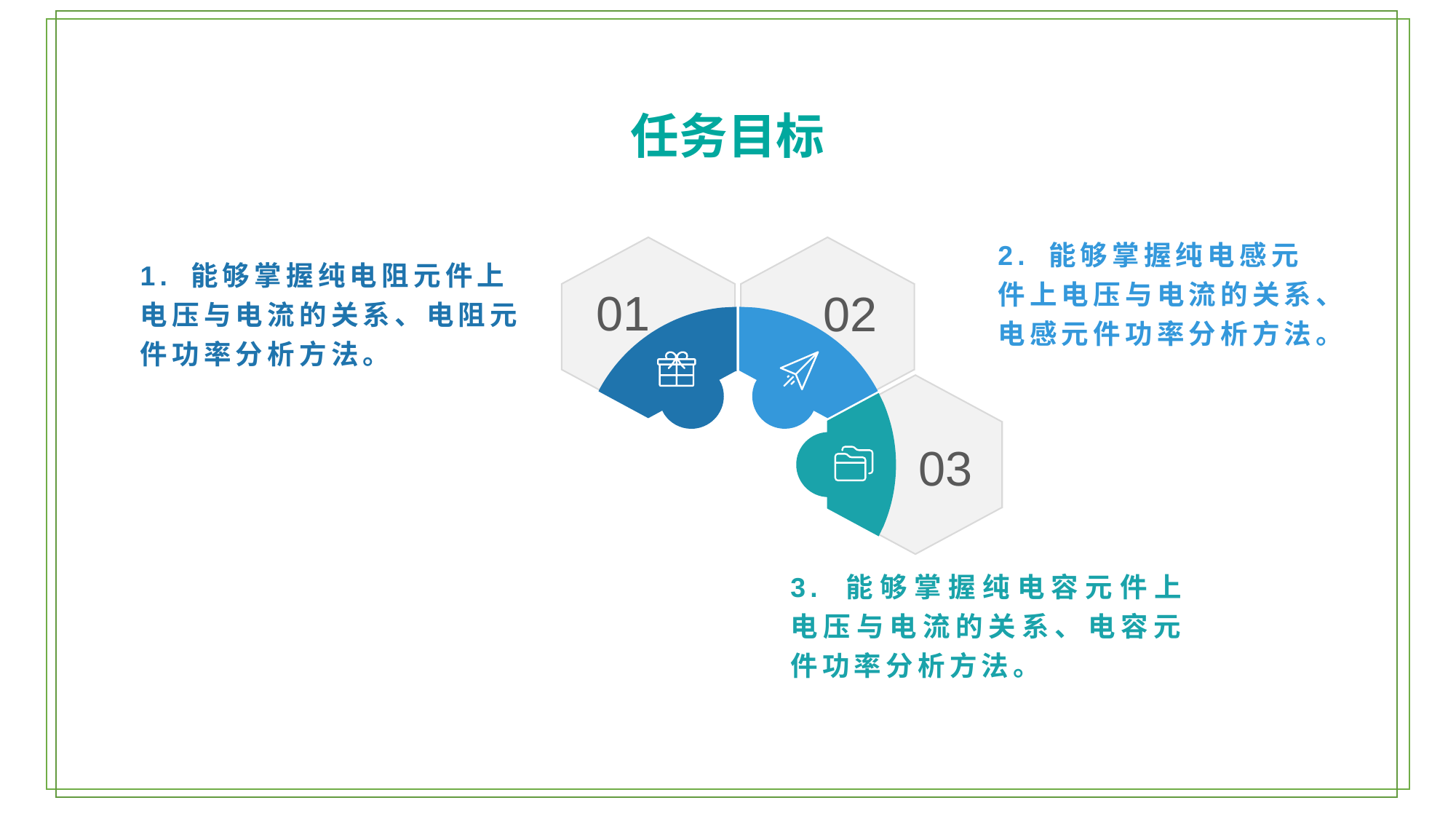

任务目标
2. 能够掌握纯电感元件上电压与电流的关系、电感元件功率分析方法。

1. 能够掌握纯电阻元件上电压与电流的关系、电阻元件功率分析方法。
01
02

03

3. 能够掌握纯电容元件上电压与电流的关系、电容元件功率分析方法。